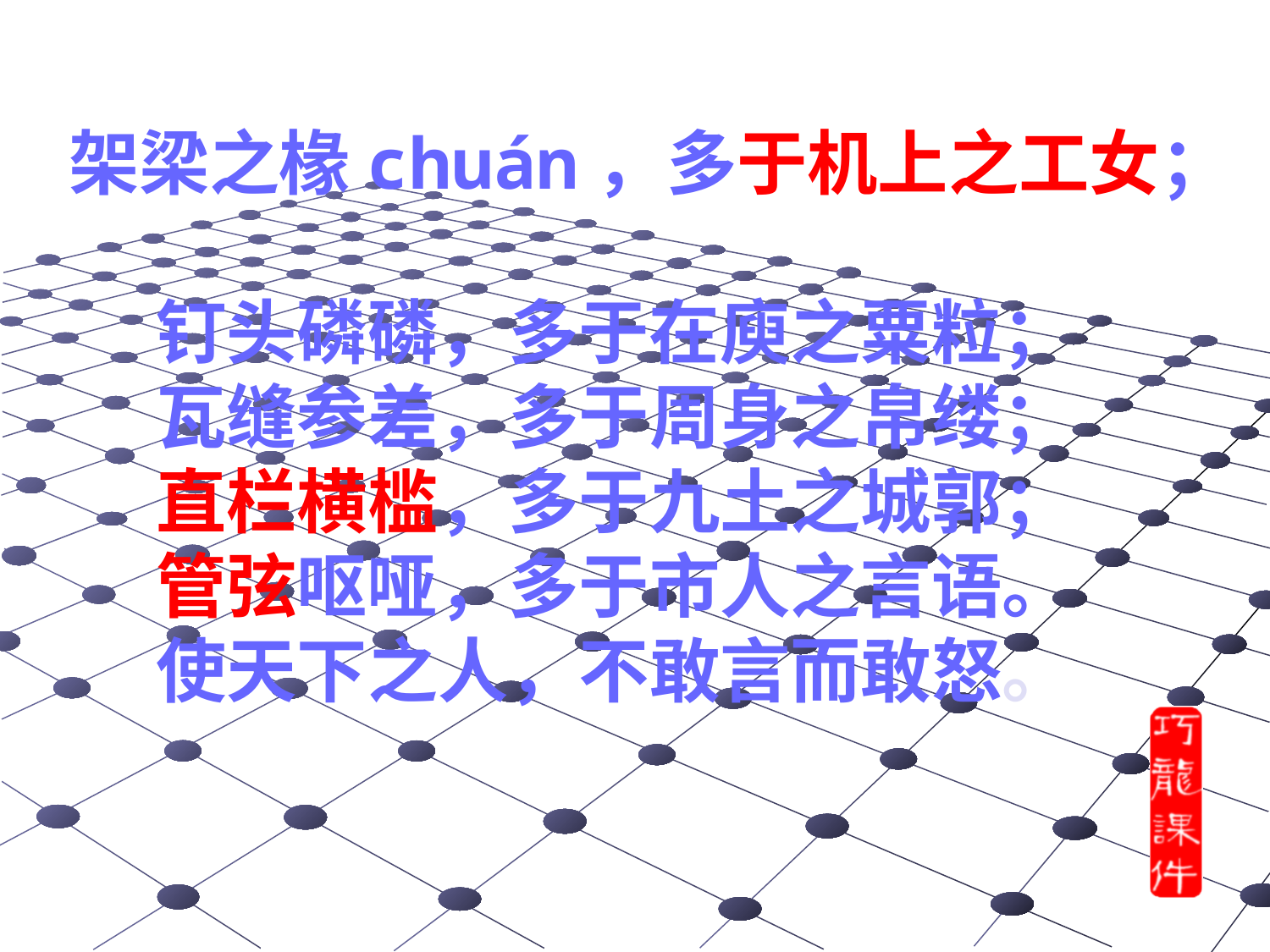

# 架梁之椽chuán，多于机上之工女； 钉头磷磷，多于在庾之粟粒； 瓦缝参差，多于周身之帛缕； 直栏横槛，多于九土之城郭； 管弦呕哑，多于市人之言语。 使天下之人，不敢言而敢怒。